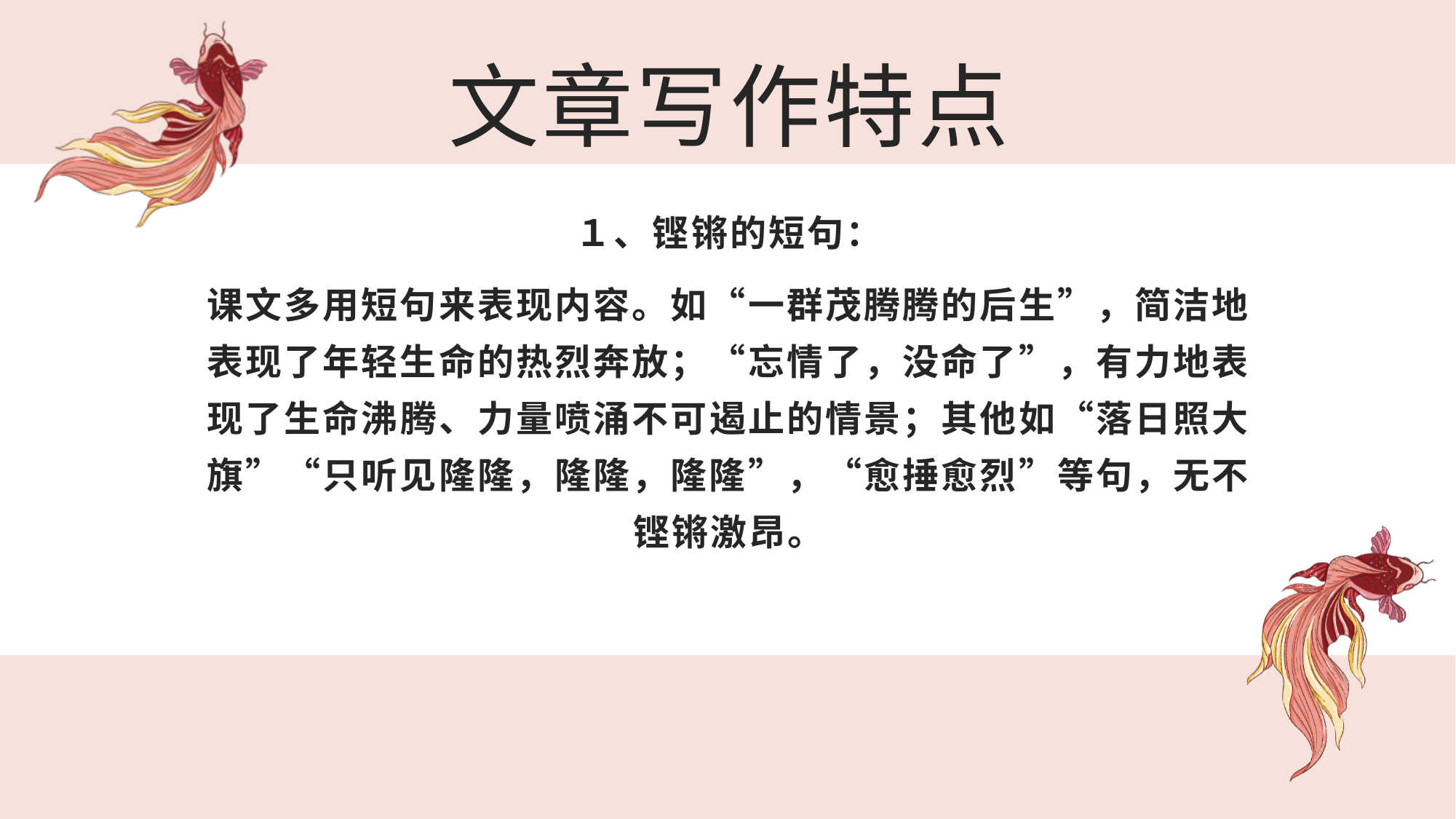

# 文章写作特点
１、铿锵的短句：
课文多用短句来表现内容。如“一群茂腾腾的后生”，简洁地表现了年轻生命的热烈奔放；“忘情了，没命了”，有力地表现了生命沸腾、力量喷涌不可遏止的情景；其他如“落日照大旗”“只听见隆隆，隆隆，隆隆”，“愈捶愈烈”等句，无不铿锵激昂。